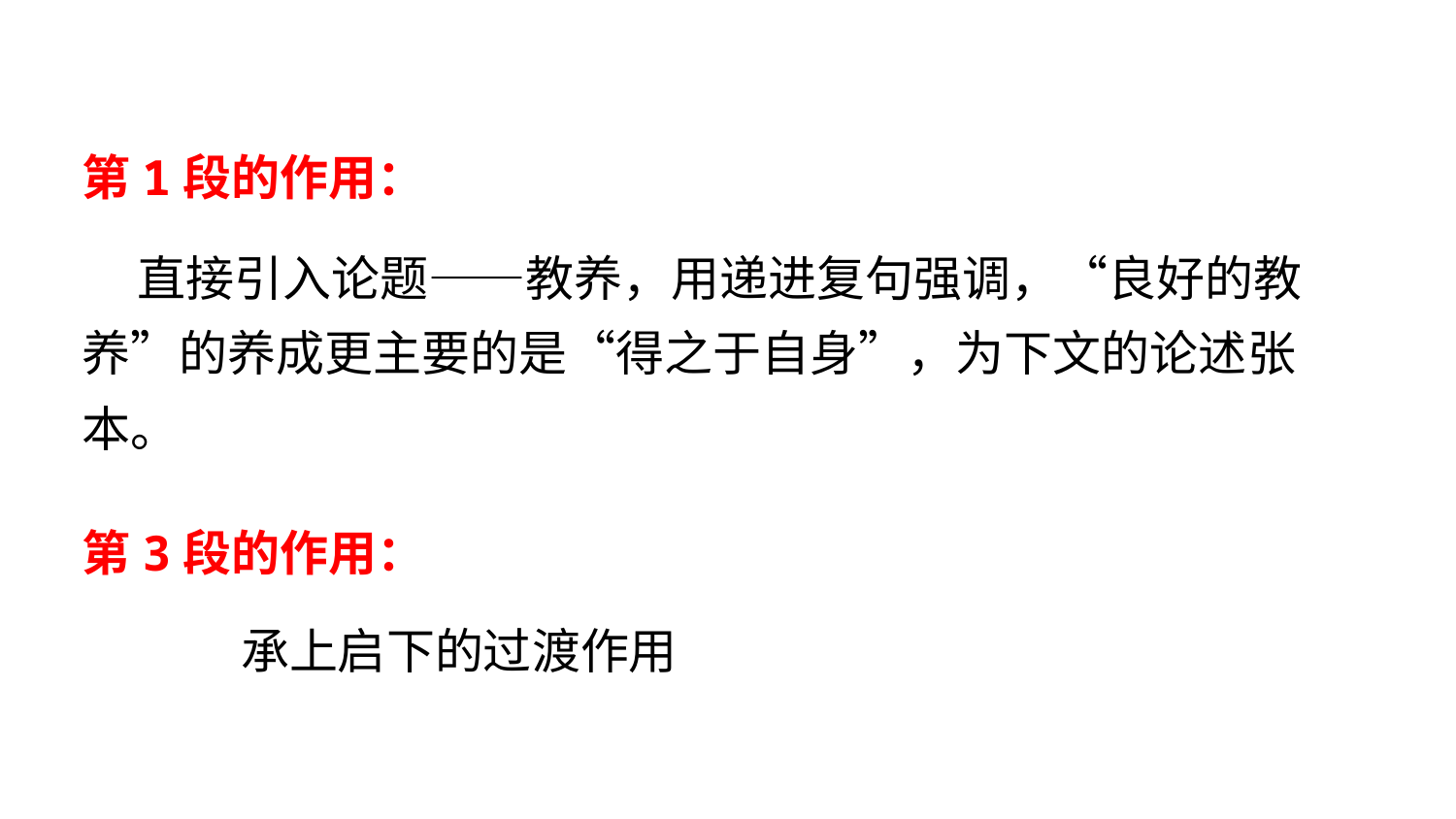

第1段的作用：
    直接引入论题——教养，用递进复句强调，“良好的教养”的养成更主要的是“得之于自身”，为下文的论述张本。
第3段的作用：
承上启下的过渡作用